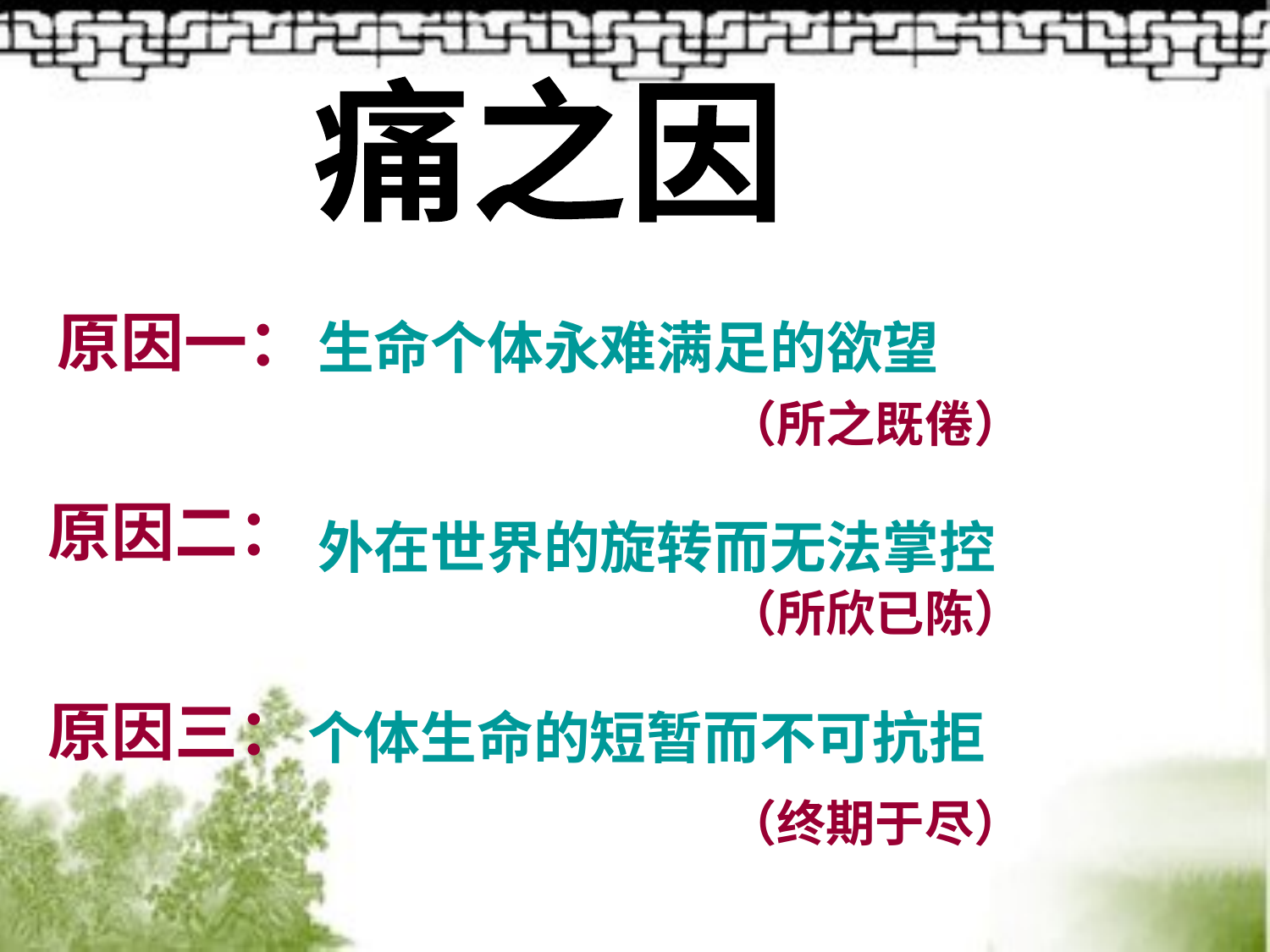

痛之因
原因一：
生命个体永难满足的欲望
（所之既倦）
原因二：
外在世界的旋转而无法掌控
（所欣已陈）
原因三：
个体生命的短暂而不可抗拒
（终期于尽）